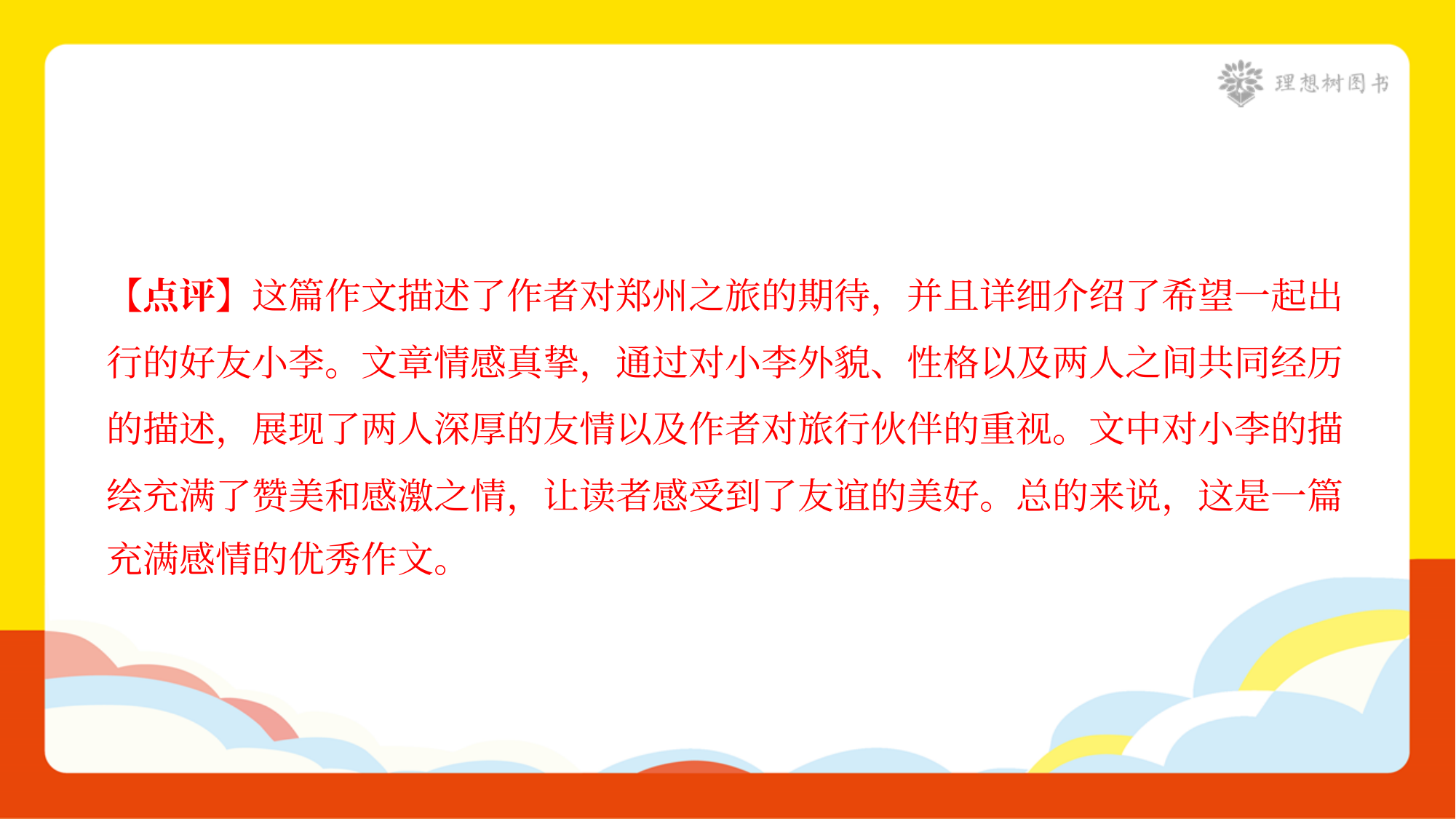

【点评】这篇作文描述了作者对郑州之旅的期待，并且详细介绍了希望一起出
行的好友小李。文章情感真挚，通过对小李外貌、性格以及两人之间共同经历
的描述，展现了两人深厚的友情以及作者对旅行伙伴的重视。文中对小李的描
绘充满了赞美和感激之情，让读者感受到了友谊的美好。总的来说，这是一篇
充满感情的优秀作文。